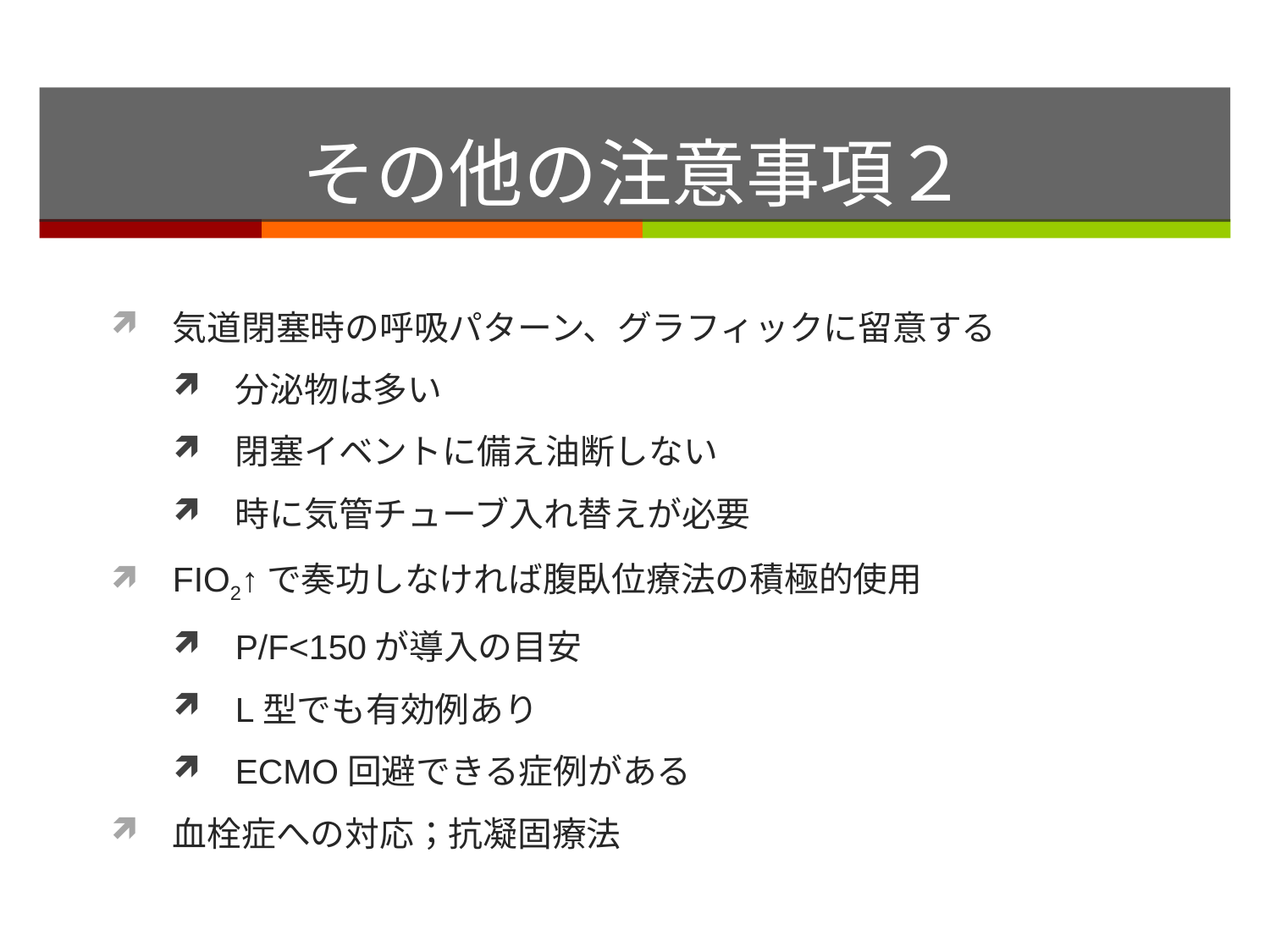

# その他の注意事項２
気道閉塞時の呼吸パターン、グラフィックに留意する
分泌物は多い
閉塞イベントに備え油断しない
時に気管チューブ入れ替えが必要
FIO2↑で奏功しなければ腹臥位療法の積極的使用
P/F<150が導入の目安
L型でも有効例あり
ECMO回避できる症例がある
血栓症への対応；抗凝固療法